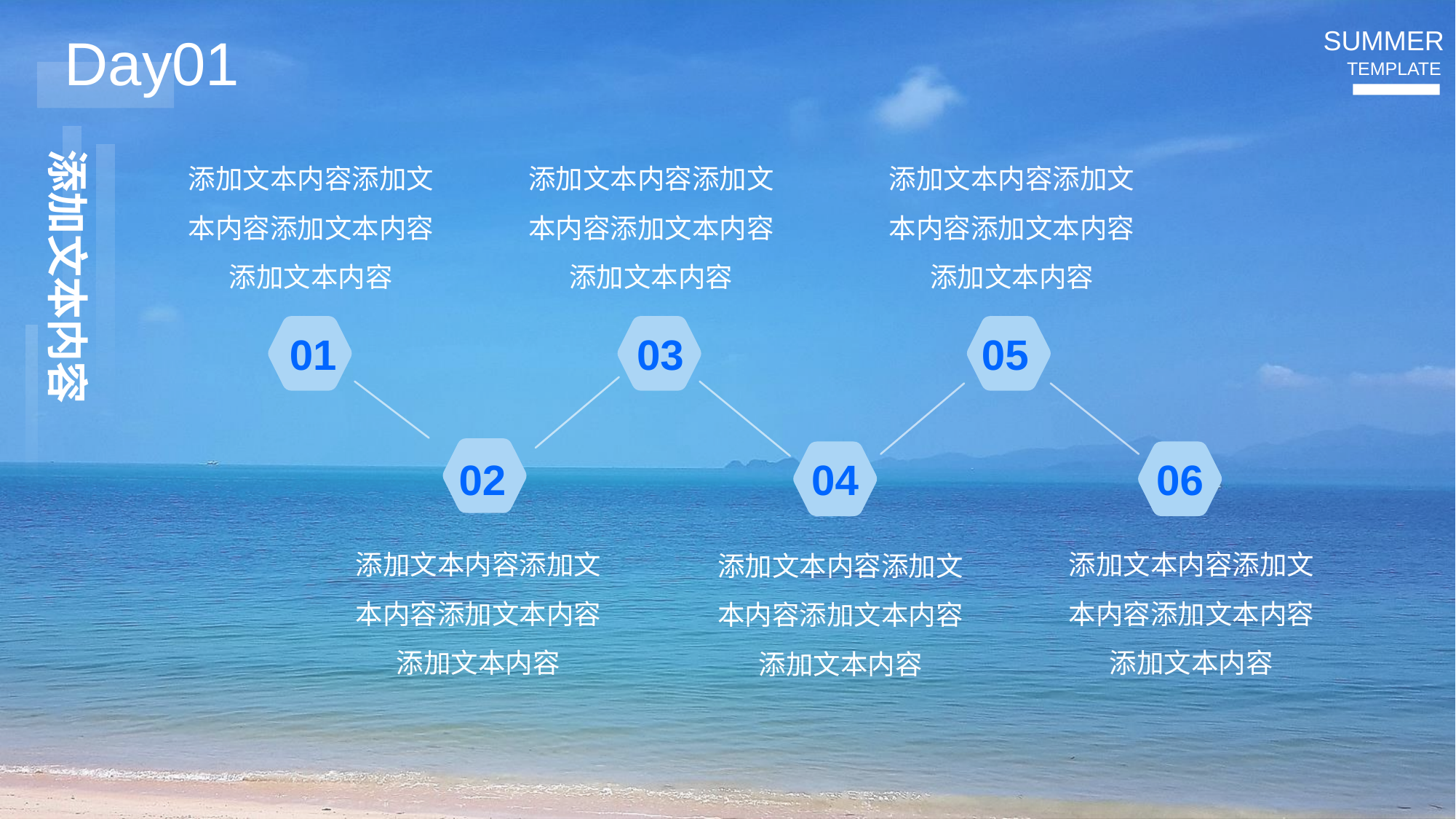

SUMMER
Day01
TEMPLATE

添加文本内容

添加文本内容添加文本内容添加文本内容添加文本内容
添加文本内容添加文本内容添加文本内容添加文本内容
添加文本内容添加文本内容添加文本内容添加文本内容

01
03
05

02

04
06

添加文本内容添加文本内容添加文本内容添加文本内容
添加文本内容添加文本内容添加文本内容添加文本内容
添加文本内容添加文本内容添加文本内容添加文本内容